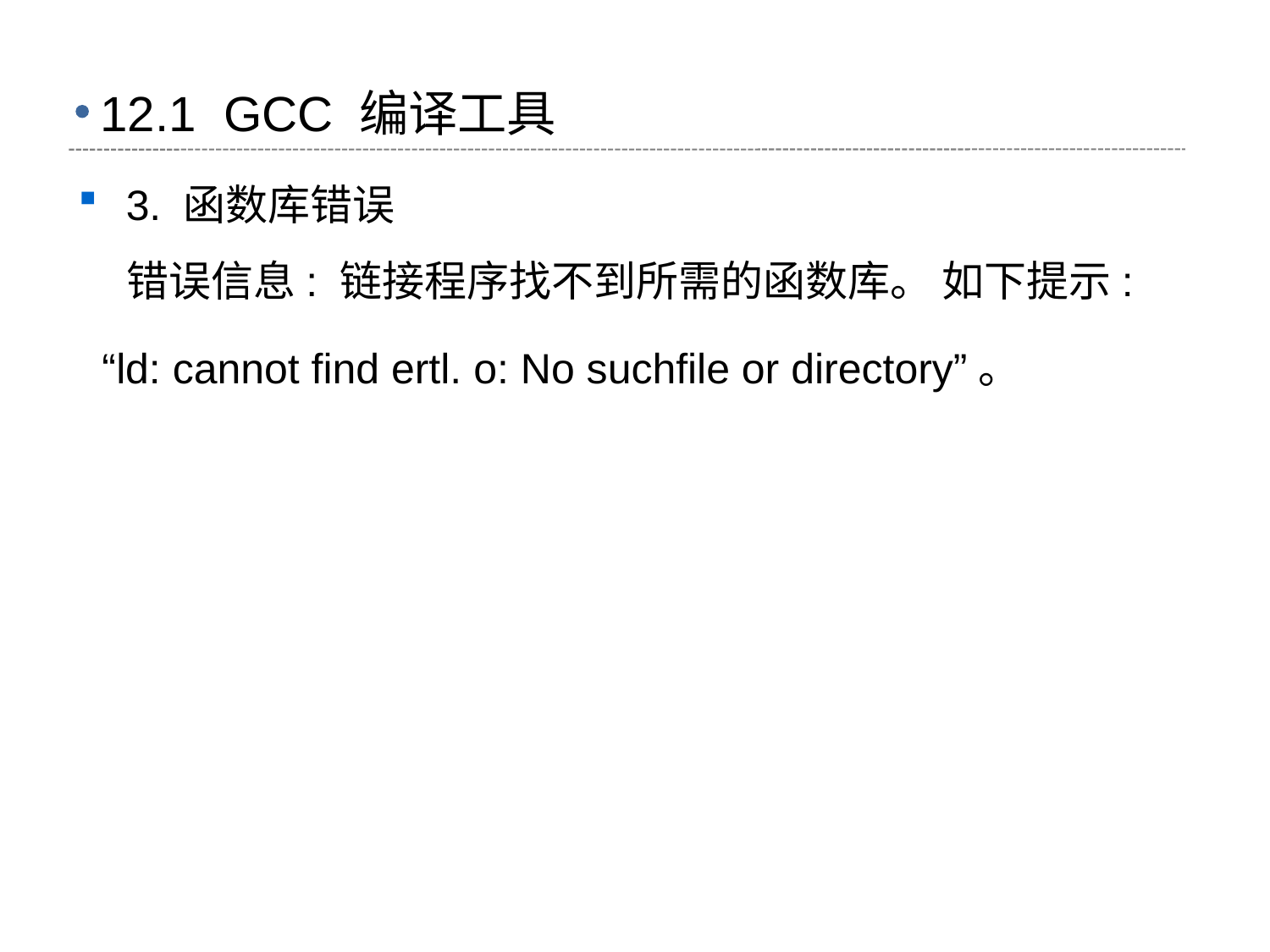

# 12.1  GCC 编译工具
3. 函数库错误
    错误信息: 链接程序找不到所需的函数库。 如下提示:
  “ld: cannot find ertl. o: No suchfile or directory”。